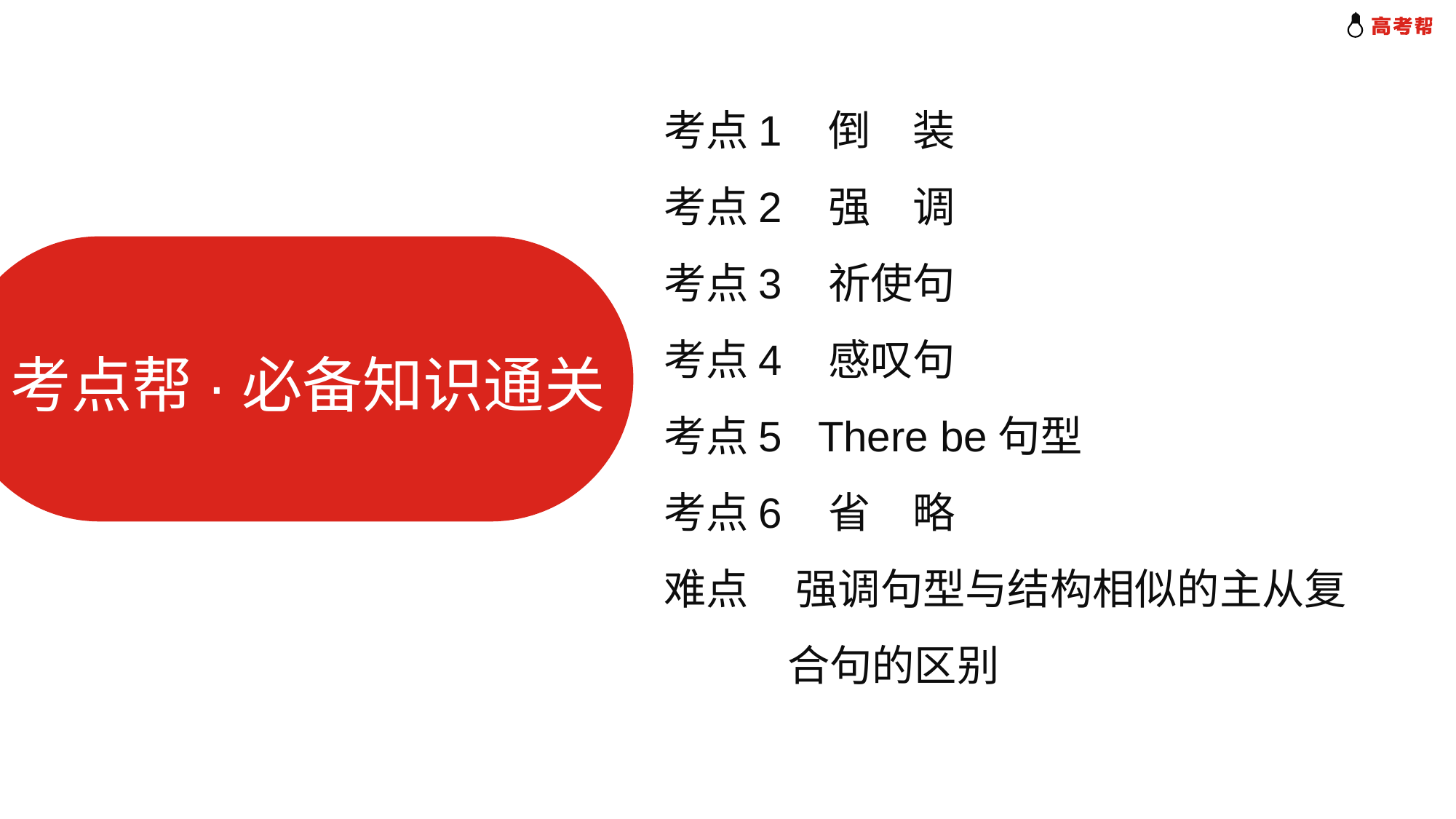

考点1   倒　装
考点2   强　调
考点3   祈使句
考点4   感叹句
考点5   There be句型
考点6   省　略
难点     强调句型与结构相似的主从复
            合句的区别
考点帮·必备知识通关